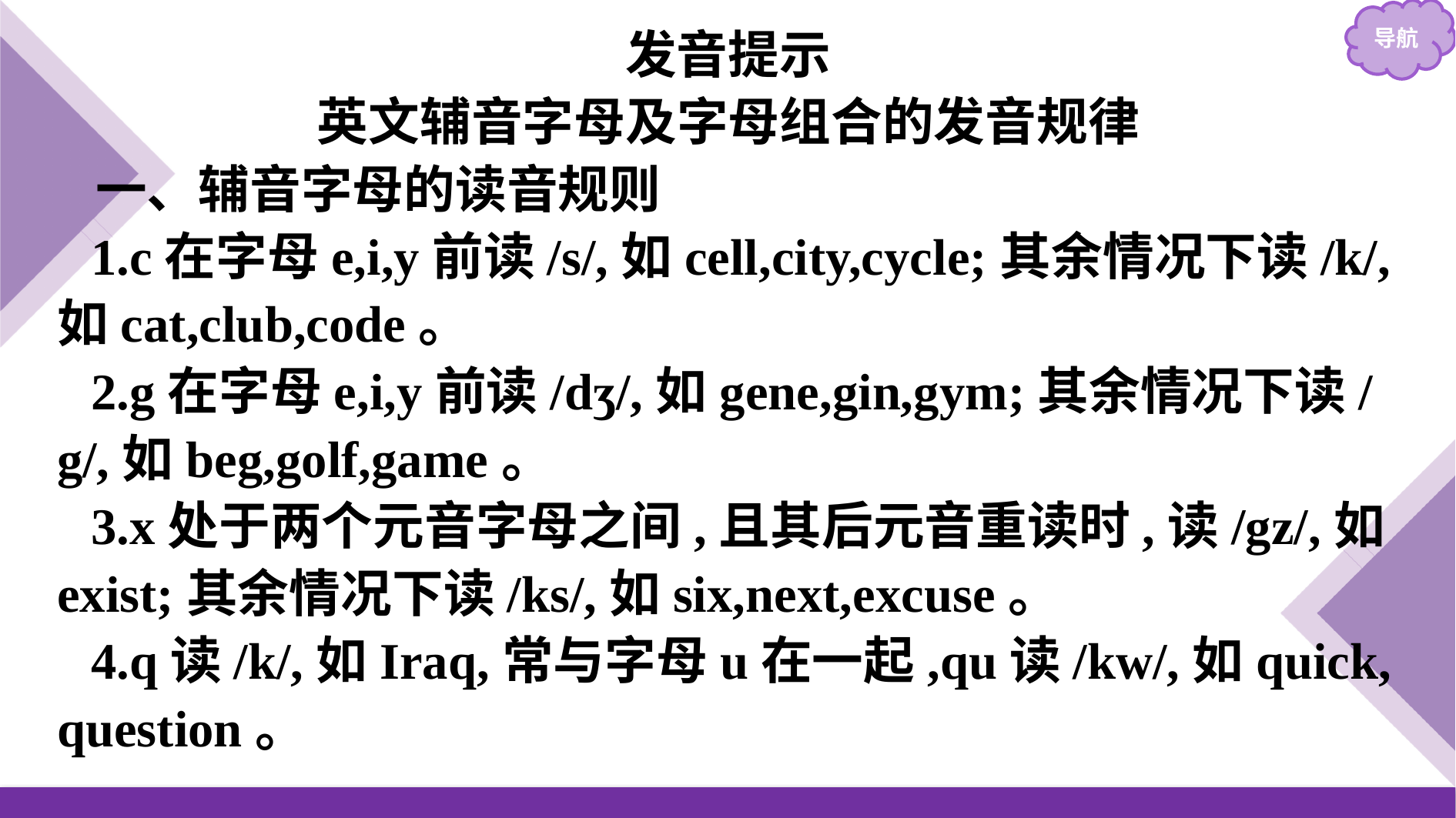

发音提示
英文辅音字母及字母组合的发音规律
一、辅音字母的读音规则
1.c在字母e,i,y前读/s/,如cell,city,cycle;其余情况下读/k/,如cat,club,code。
2.g在字母e,i,y前读/dʒ/,如gene,gin,gym;其余情况下读/g/,如beg,golf,game。
3.x处于两个元音字母之间,且其后元音重读时,读/gz/,如exist;其余情况下读/ks/,如six,next,excuse。
4.q读/k/,如Iraq,常与字母u在一起,qu读/kw/,如quick, question。